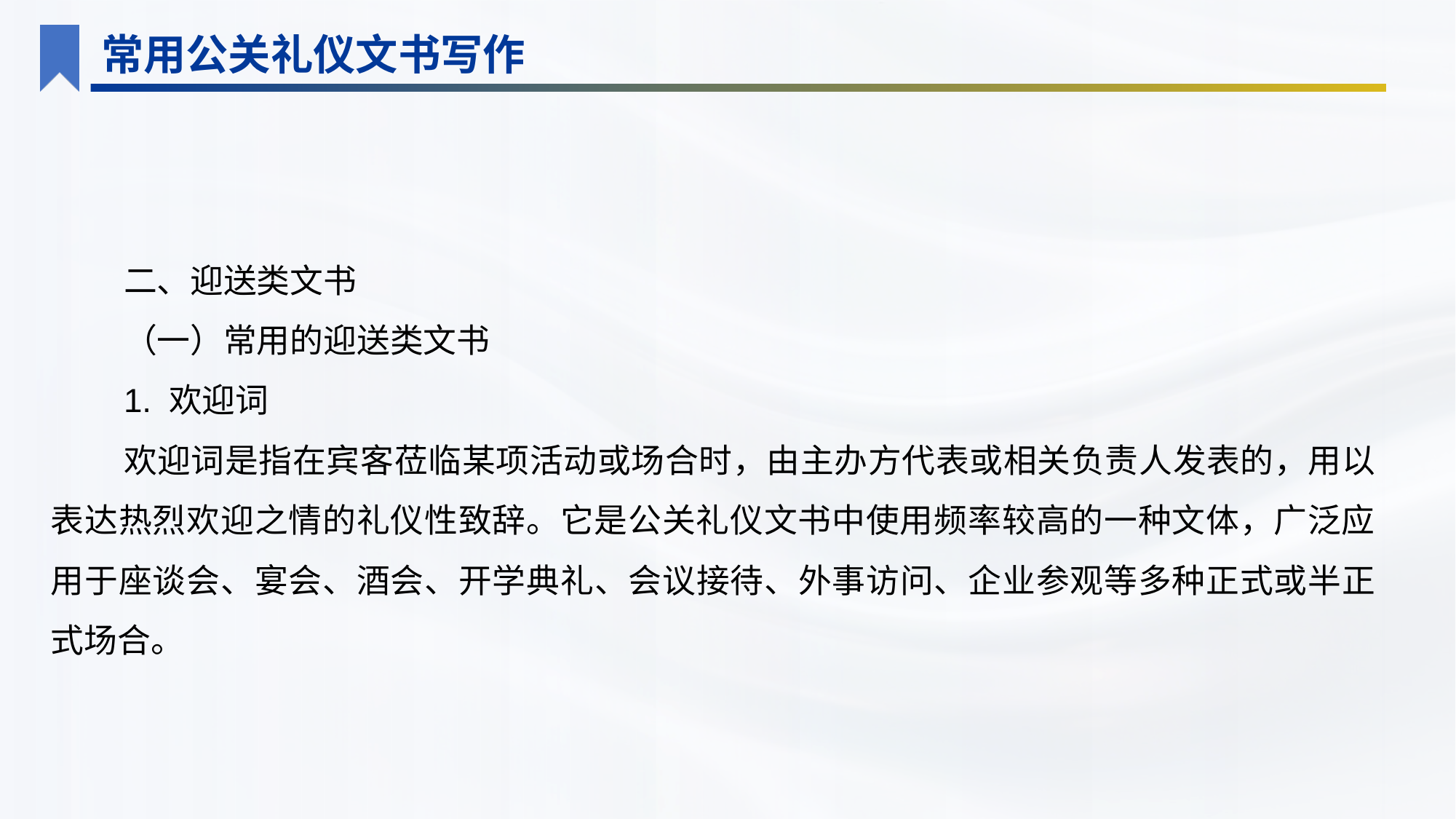

常用公关礼仪文书写作
二、迎送类文书
（一）常用的迎送类文书
1. 欢迎词
欢迎词是指在宾客莅临某项活动或场合时，由主办方代表或相关负责人发表的，用以表达热烈欢迎之情的礼仪性致辞。它是公关礼仪文书中使用频率较高的一种文体，广泛应用于座谈会、宴会、酒会、开学典礼、会议接待、外事访问、企业参观等多种正式或半正式场合。